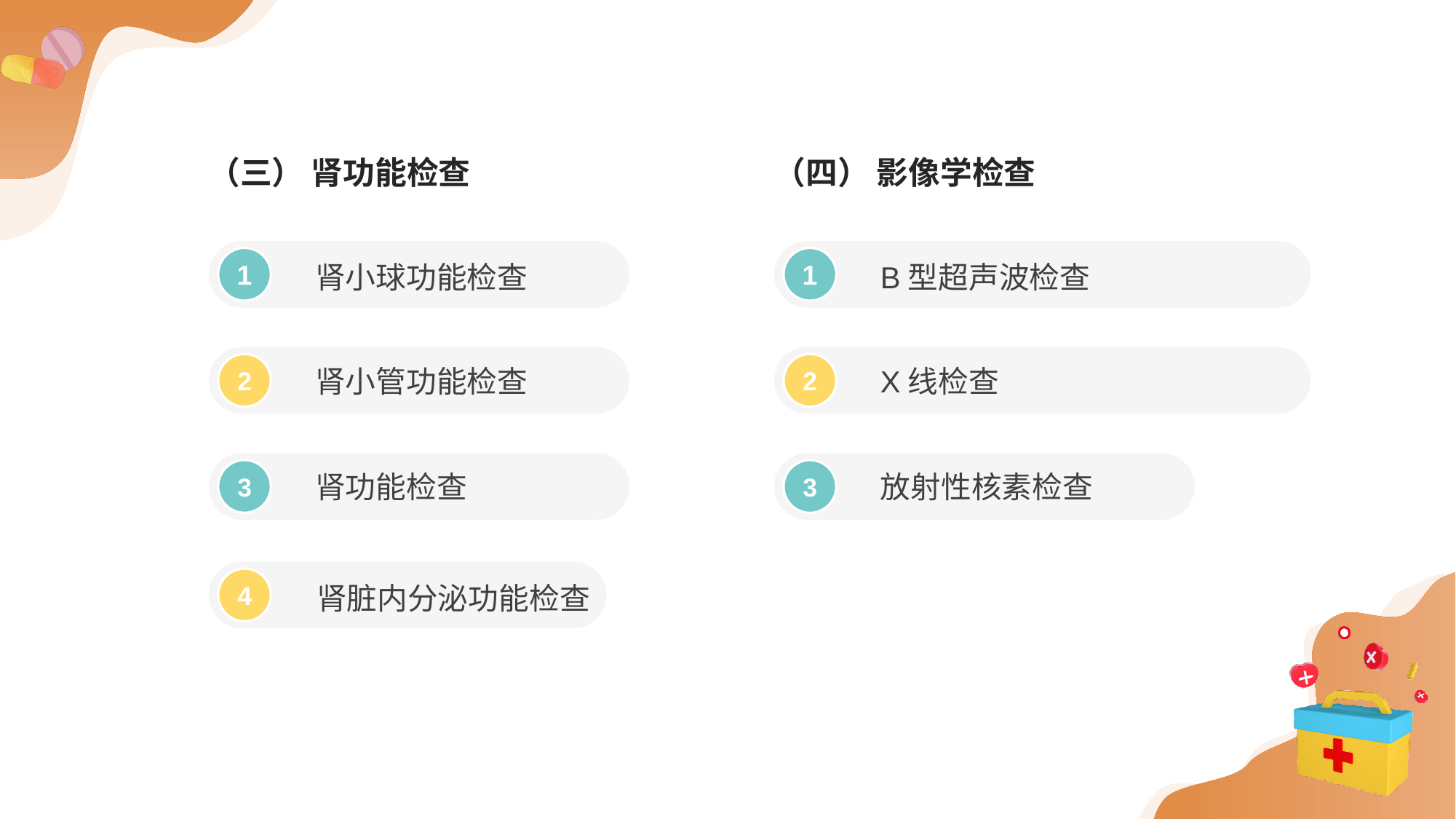

（三） 肾功能检查
（四） 影像学检查
肾小球功能检查
B型超声波检查

1
1
肾小管功能检查
X线检查

2
2
肾功能检查
放射性核素检查

3
3
肾脏内分泌功能检查

4